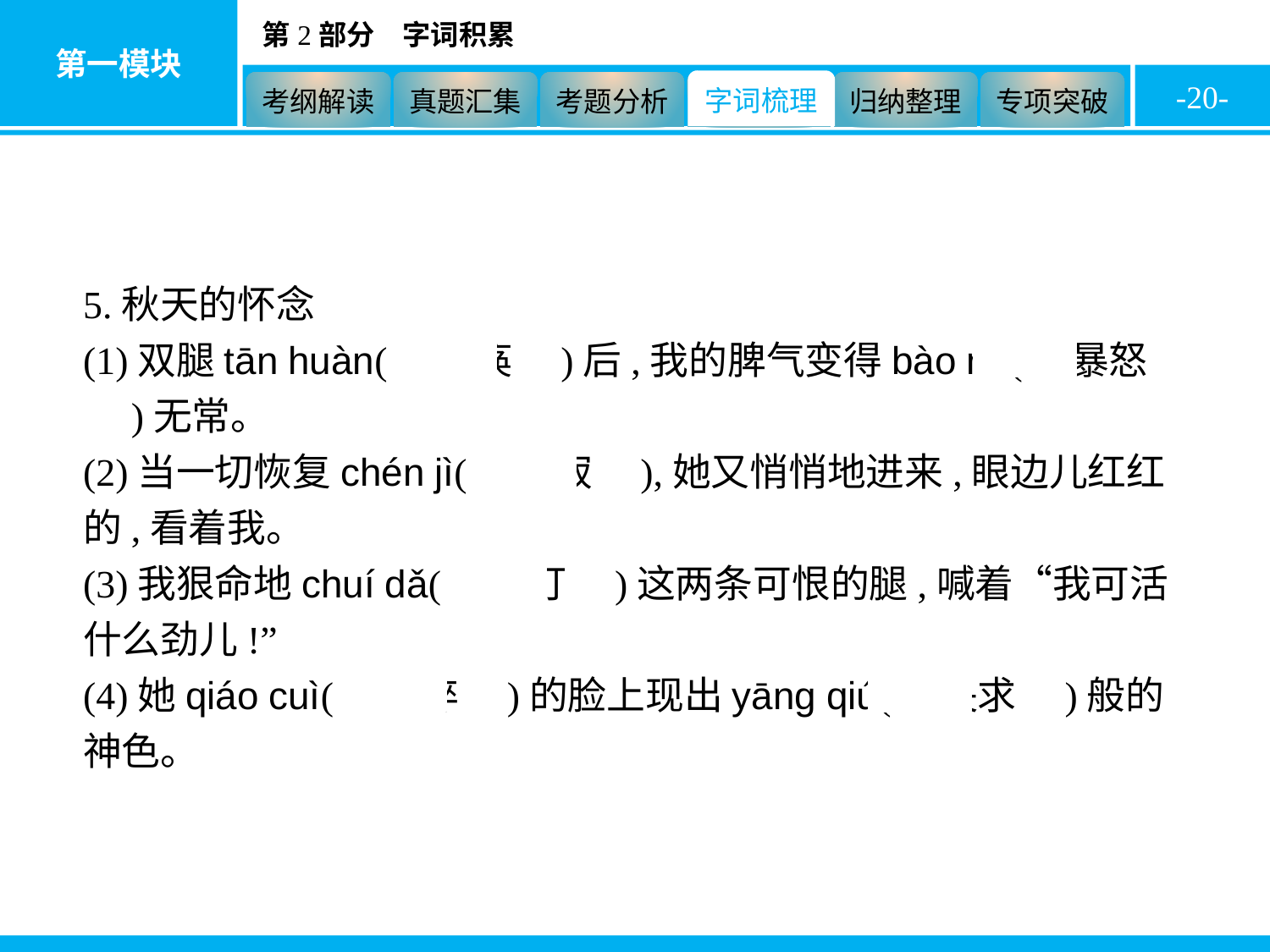

-20-
5.秋天的怀念
(1)双腿tān huàn(　瘫痪　)后,我的脾气变得bào nù(　暴怒　)无常。
(2)当一切恢复chén jì(　沉寂　),她又悄悄地进来,眼边儿红红的,看着我。
(3)我狠命地chuí dǎ(　捶打　)这两条可恨的腿,喊着“我可活什么劲儿!”
(4)她qiáo cuì(　憔悴　)的脸上现出yāng qiú(　央求　)般的神色。